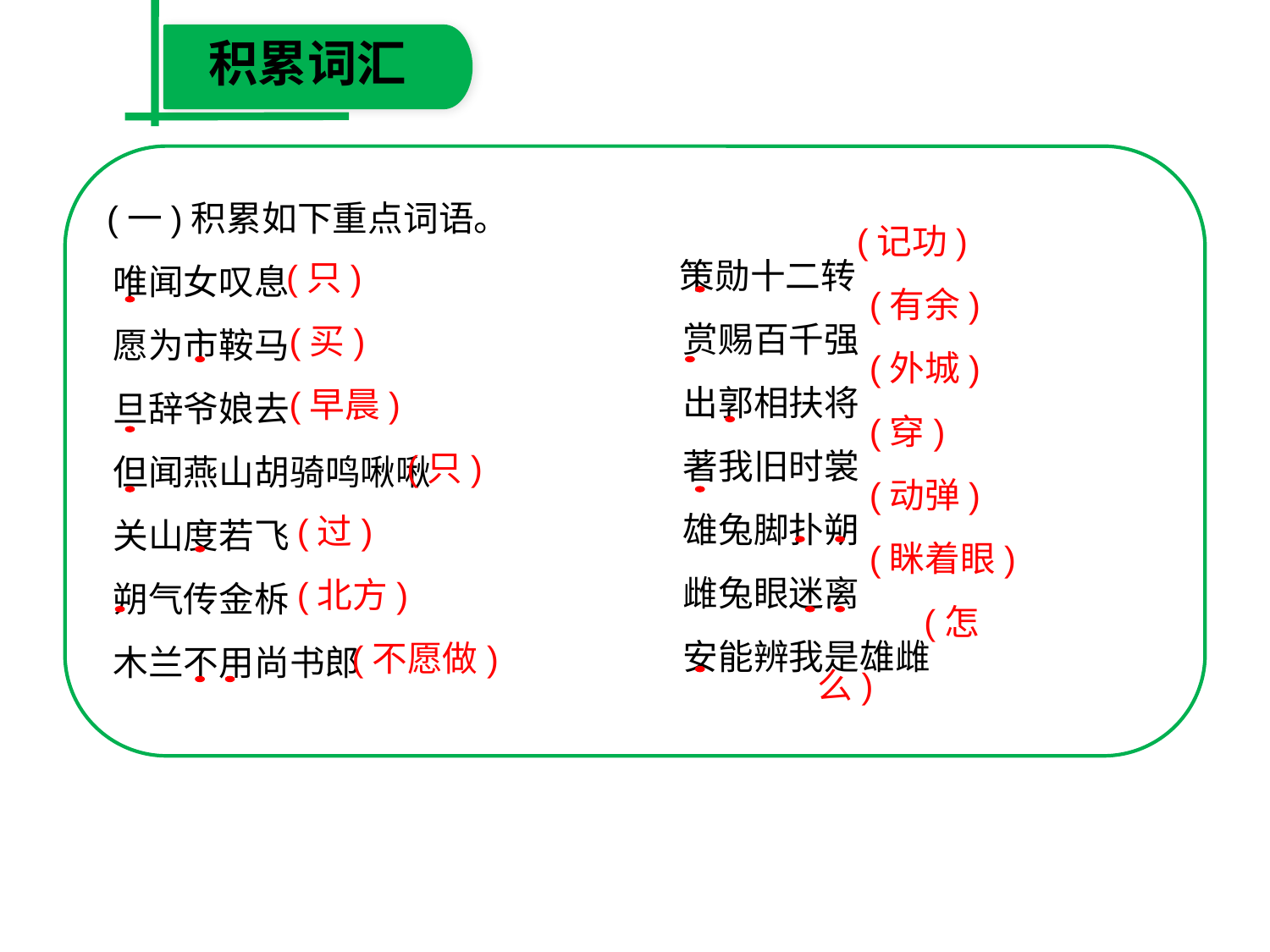

积累词汇

   (一)积累如下重点词语。
　唯闻女叹息
　愿为市鞍马
　旦辞爷娘去
　但闻燕山胡骑鸣啾啾
　关山度若飞
　朔气传金柝
　木兰不用尚书郎

    (记功)
　 (有余)
　 (外城)
　 (穿)
　 (动弹)
　 (眯着眼)
　        (怎么)
     (只)
　 (买)
　 (早晨)
　                (只)
　  (过)
　  (北方)
　         (不愿做)
   策勋十二转
　赏赐百千强
　出郭相扶将
　著我旧时裳
　雄兔脚扑朔
　雌兔眼迷离
　安能辨我是雄雌